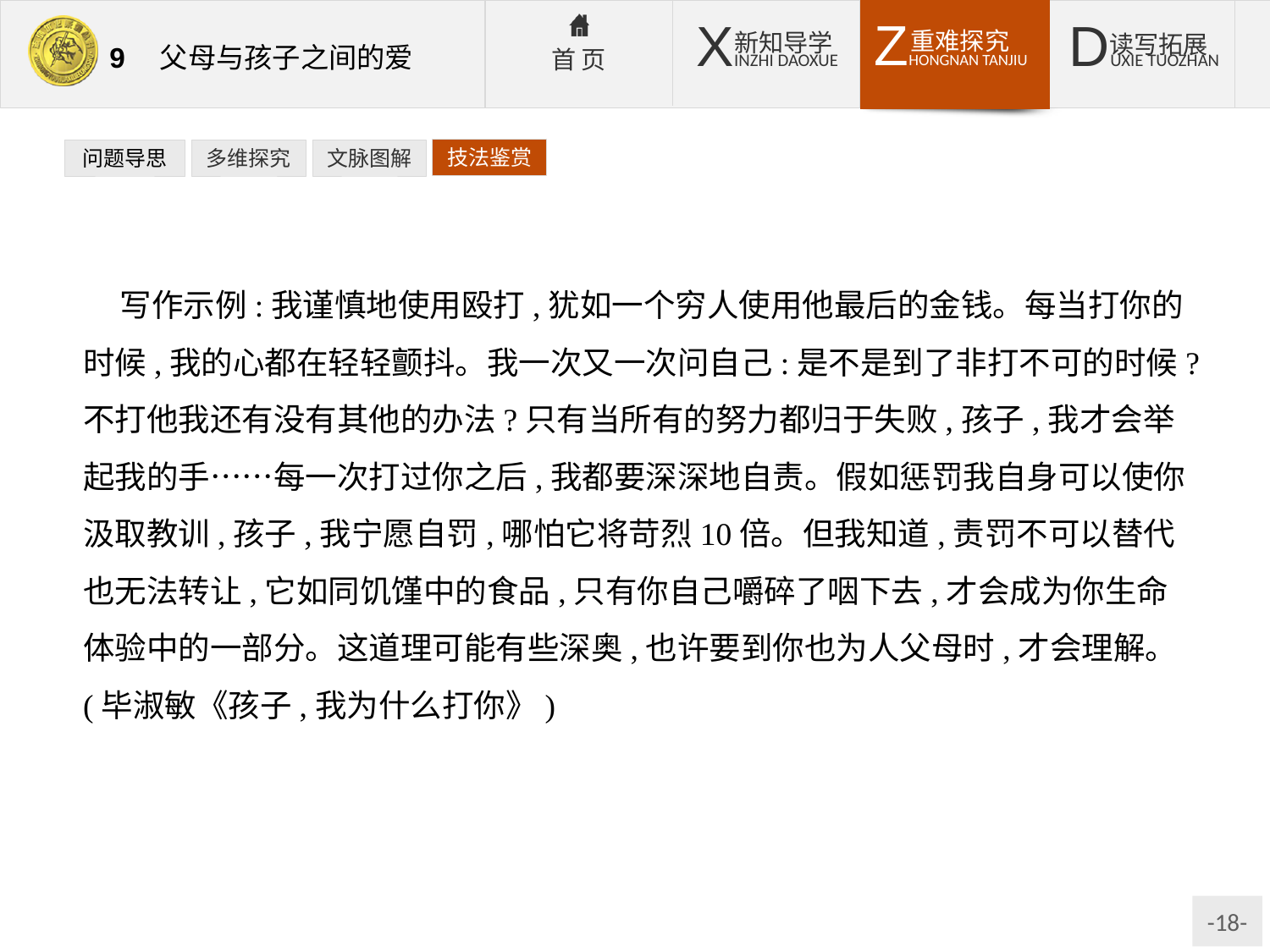

技法鉴赏
问题导思
多维探究
文脉图解
写作示例:我谨慎地使用殴打,犹如一个穷人使用他最后的金钱。每当打你的时候,我的心都在轻轻颤抖。我一次又一次问自己:是不是到了非打不可的时候?不打他我还有没有其他的办法?只有当所有的努力都归于失败,孩子,我才会举起我的手……每一次打过你之后,我都要深深地自责。假如惩罚我自身可以使你汲取教训,孩子,我宁愿自罚,哪怕它将苛烈10倍。但我知道,责罚不可以替代也无法转让,它如同饥馑中的食品,只有你自己嚼碎了咽下去,才会成为你生命体验中的一部分。这道理可能有些深奥,也许要到你也为人父母时,才会理解。(毕淑敏《孩子,我为什么打你》)